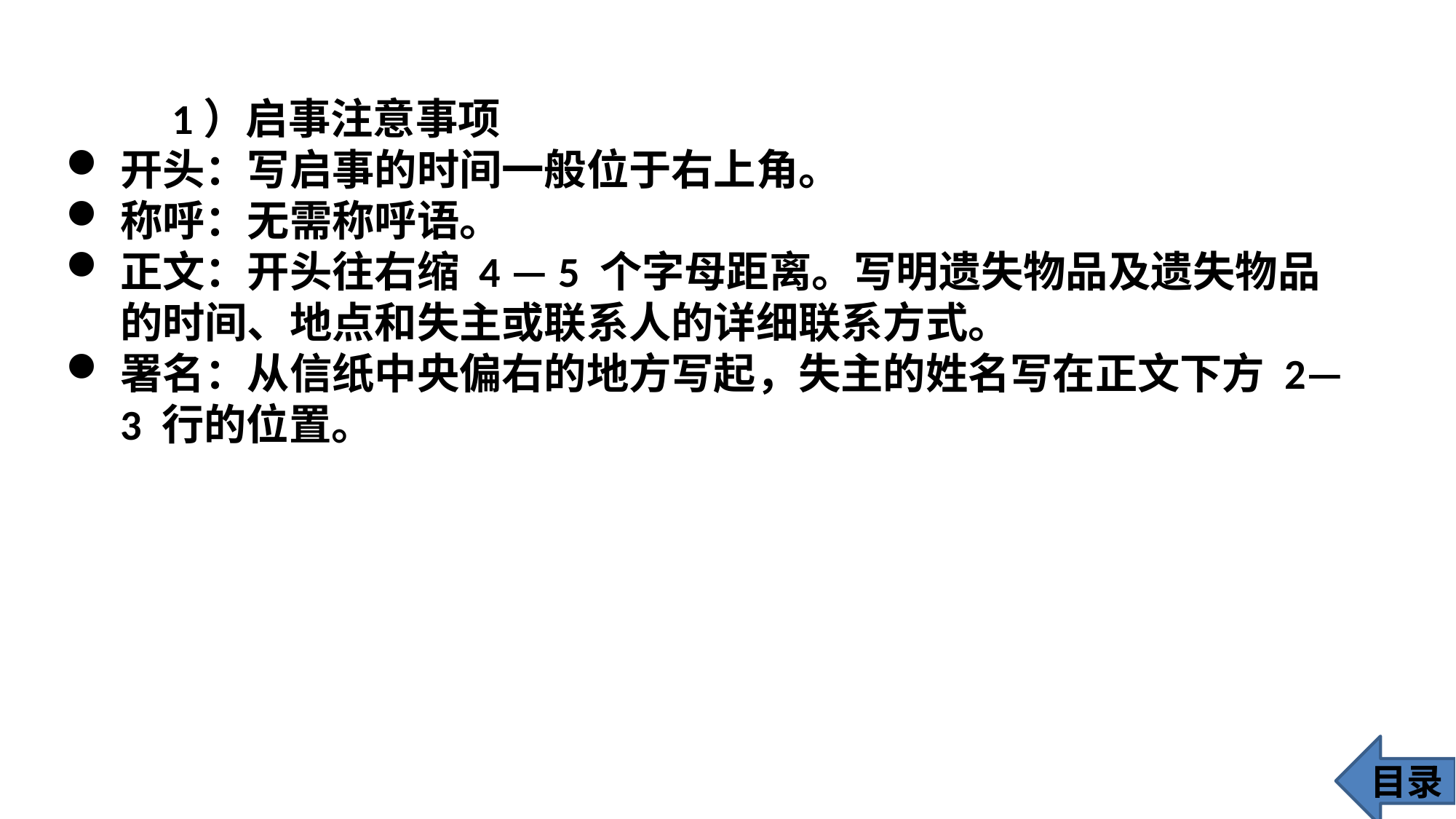

1）启事注意事项
开头：写启事的时间一般位于右上角。
称呼：无需称呼语。
正文：开头往右缩 4 — 5 个字母距离。写明遗失物品及遗失物品的时间、地点和失主或联系人的详细联系方式。
署名：从信纸中央偏右的地方写起，失主的姓名写在正文下方 2—3 行的位置。
目录
52